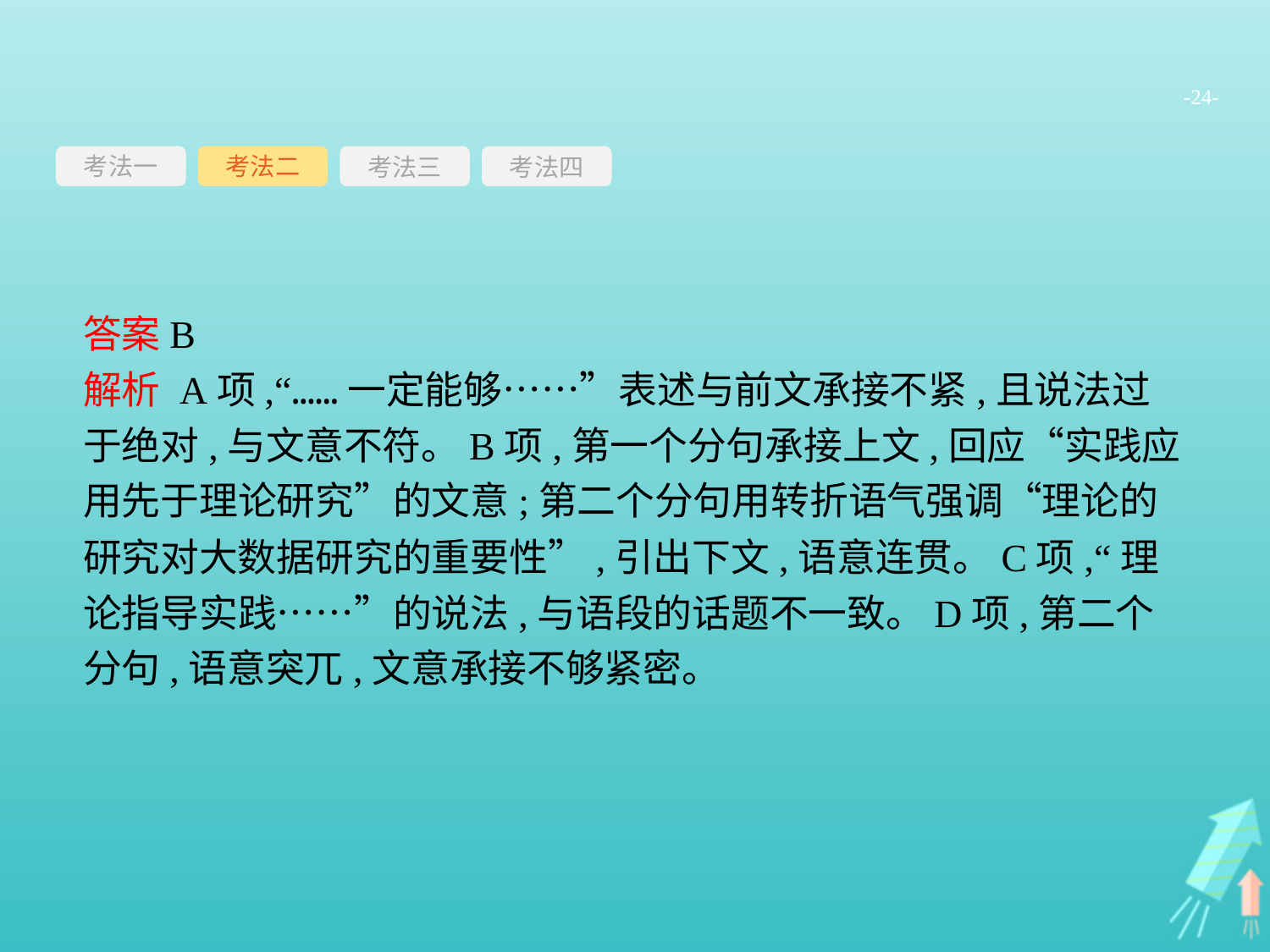

-24-
考法一
考法三
考法四
考法二
答案B
解析 A项,“……一定能够……”表述与前文承接不紧,且说法过于绝对,与文意不符。B项,第一个分句承接上文,回应“实践应用先于理论研究”的文意;第二个分句用转折语气强调“理论的研究对大数据研究的重要性”,引出下文,语意连贯。C项,“理论指导实践……”的说法,与语段的话题不一致。D项,第二个分句,语意突兀,文意承接不够紧密。